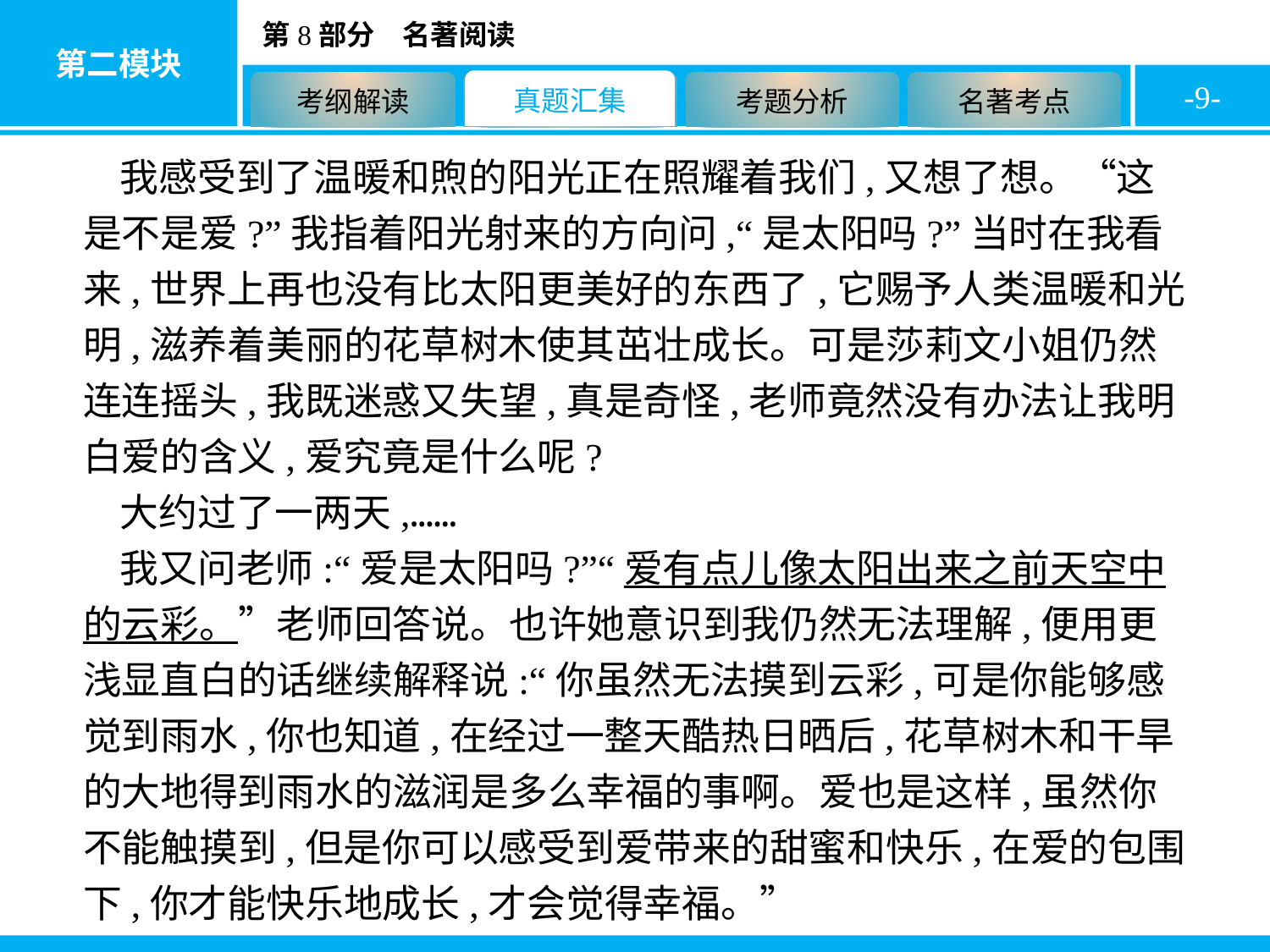

-9-
我感受到了温暖和煦的阳光正在照耀着我们,又想了想。“这是不是爱?”我指着阳光射来的方向问,“是太阳吗?”当时在我看来,世界上再也没有比太阳更美好的东西了,它赐予人类温暖和光明,滋养着美丽的花草树木使其茁壮成长。可是莎莉文小姐仍然连连摇头,我既迷惑又失望,真是奇怪,老师竟然没有办法让我明白爱的含义,爱究竟是什么呢?
大约过了一两天,……
我又问老师:“爱是太阳吗?”“爱有点儿像太阳出来之前天空中的云彩。”老师回答说。也许她意识到我仍然无法理解,便用更浅显直白的话继续解释说:“你虽然无法摸到云彩,可是你能够感觉到雨水,你也知道,在经过一整天酷热日晒后,花草树木和干旱的大地得到雨水的滋润是多么幸福的事啊。爱也是这样,虽然你不能触摸到,但是你可以感受到爱带来的甜蜜和快乐,在爱的包围下,你才能快乐地成长,才会觉得幸福。”